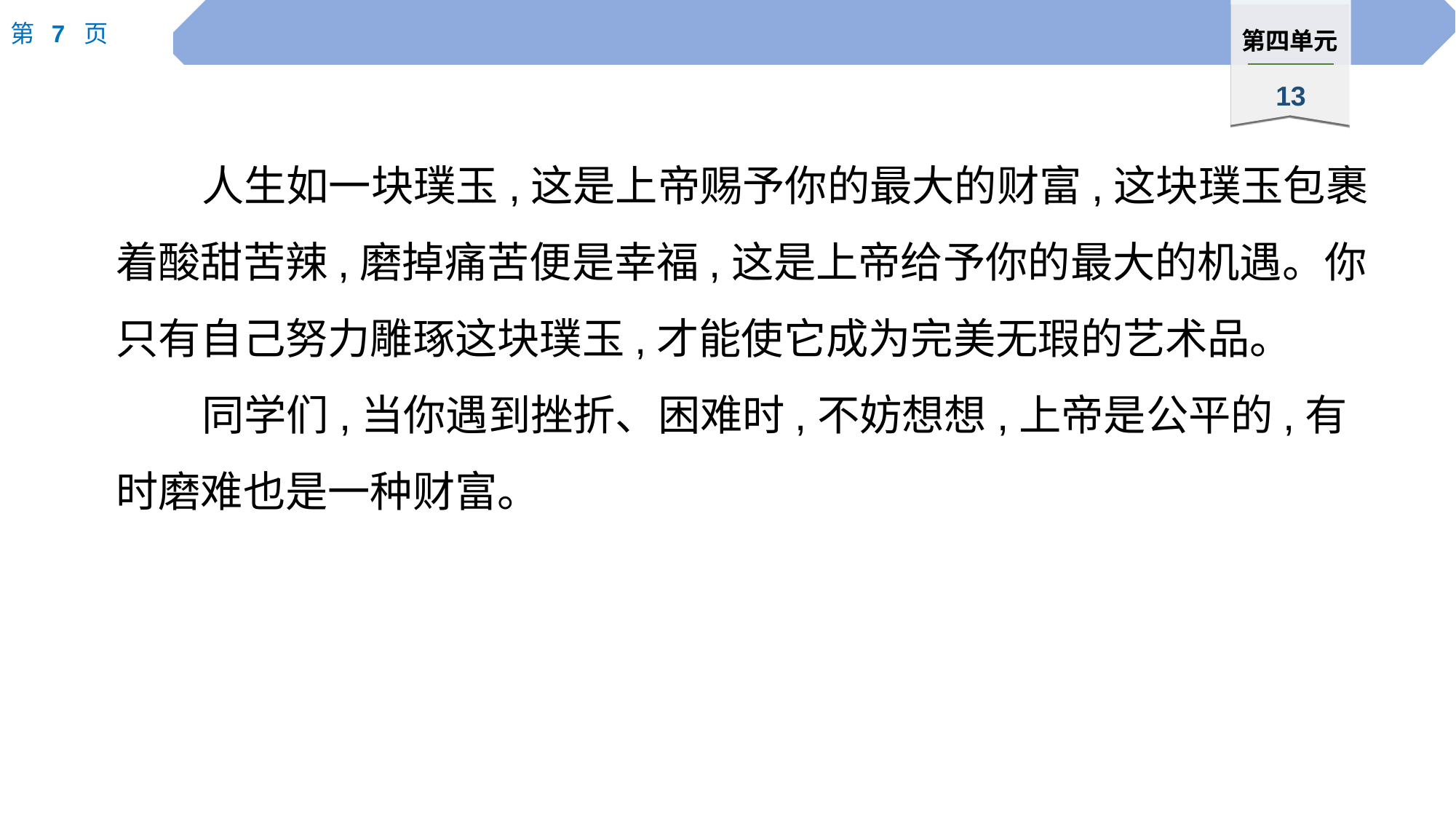

人生如一块璞玉,这是上帝赐予你的最大的财富,这块璞玉包裹着酸甜苦辣,磨掉痛苦便是幸福,这是上帝给予你的最大的机遇。你只有自己努力雕琢这块璞玉,才能使它成为完美无瑕的艺术品。
同学们,当你遇到挫折、困难时,不妨想想,上帝是公平的,有时磨难也是一种财富。